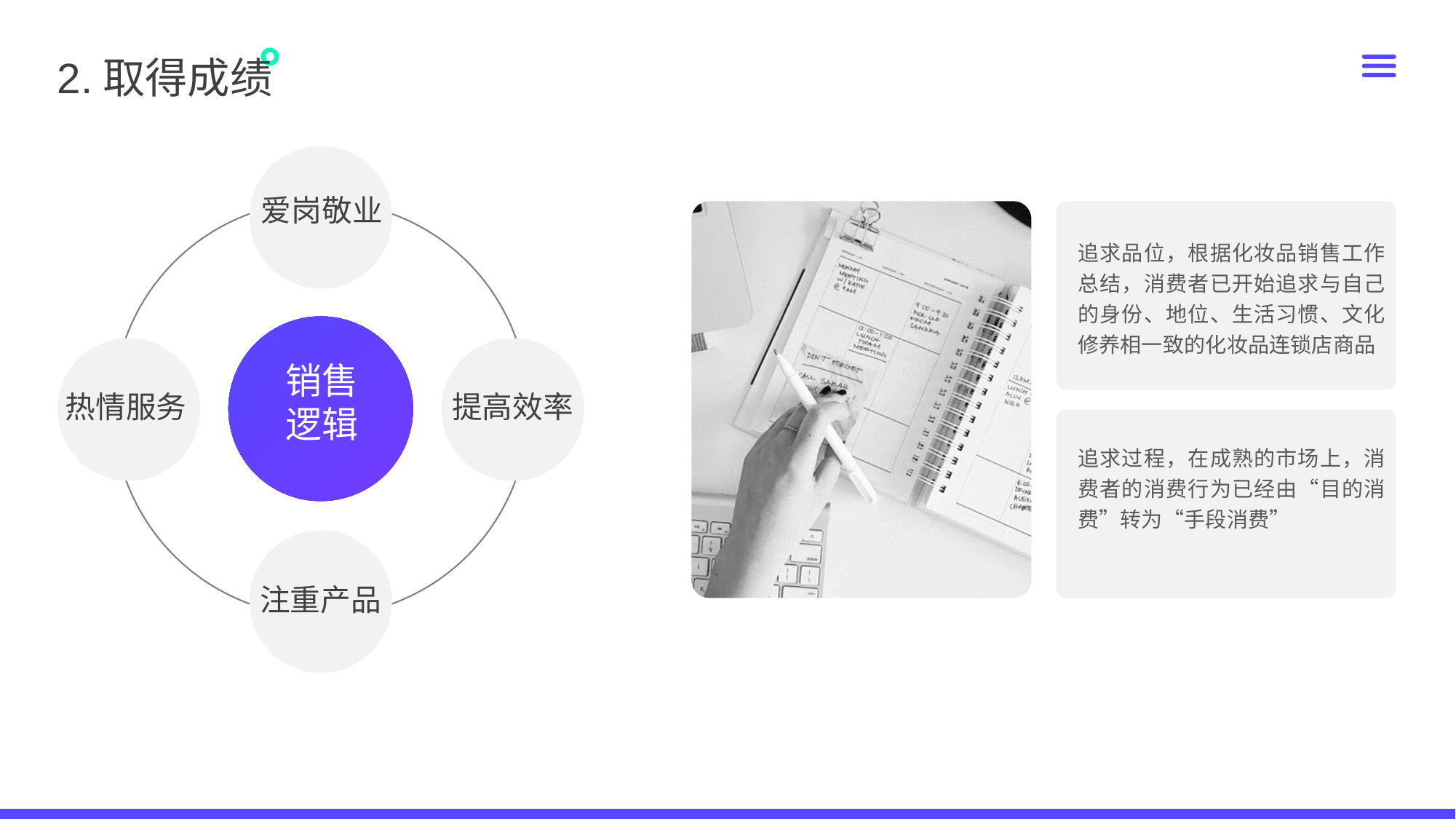

2.取得成绩

爱岗敬业

追求品位，根据化妆品销售工作总结，消费者已开始追求与自己的身份、地位、生活习惯、文化修养相一致的化妆品连锁店商品

销售
逻辑
热情服务
提高效率

追求过程，在成熟的市场上，消费者的消费行为已经由“目的消费”转为“手段消费”

注重产品